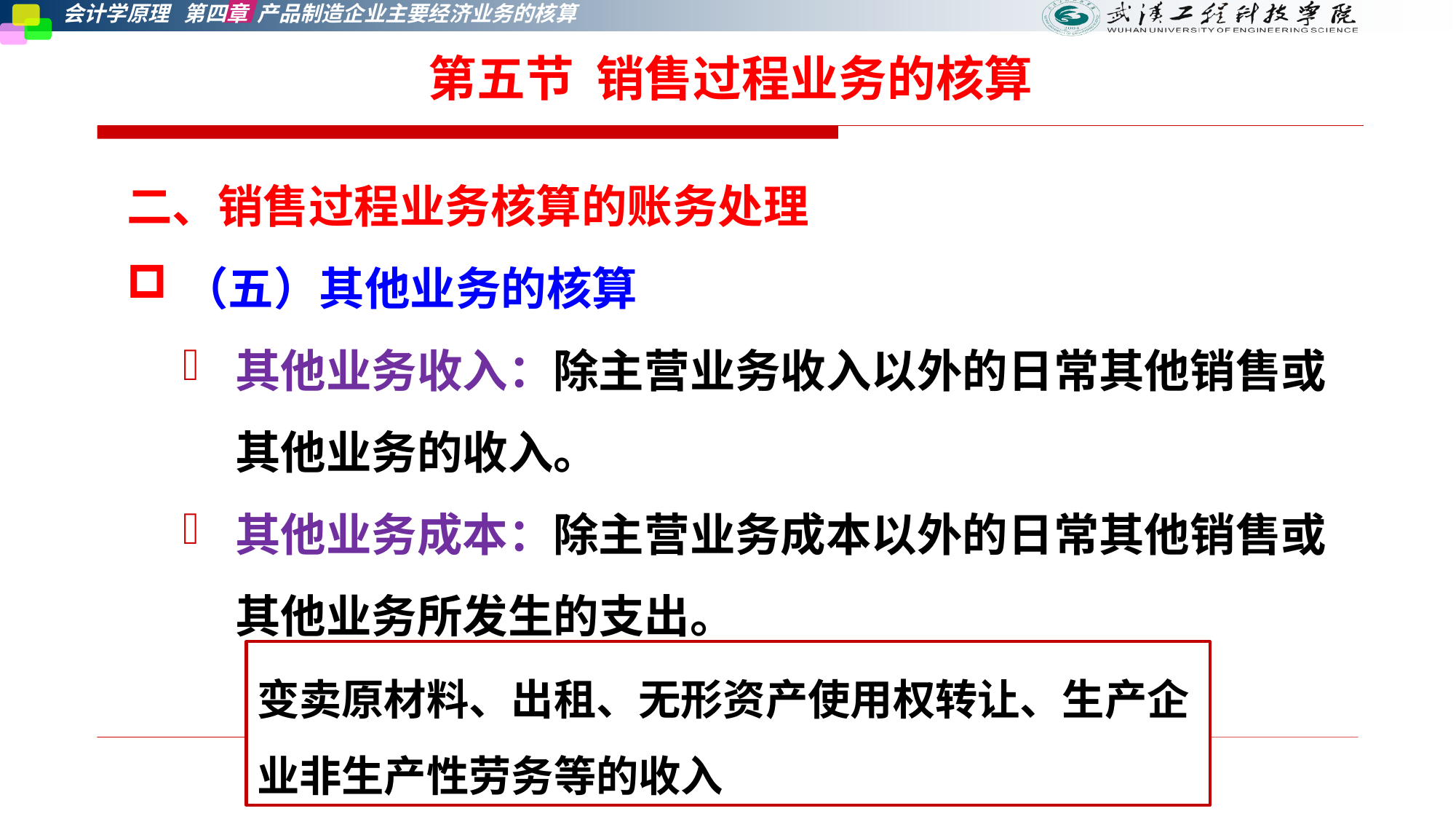

第五节  销售过程业务的核算
二、销售过程业务核算的账务处理
（五）其他业务的核算
其他业务收入：除主营业务收入以外的日常其他销售或其他业务的收入。
其他业务成本：除主营业务成本以外的日常其他销售或其他业务所发生的支出。

变卖原材料、出租、无形资产使用权转让、生产企业非生产性劳务等的收入